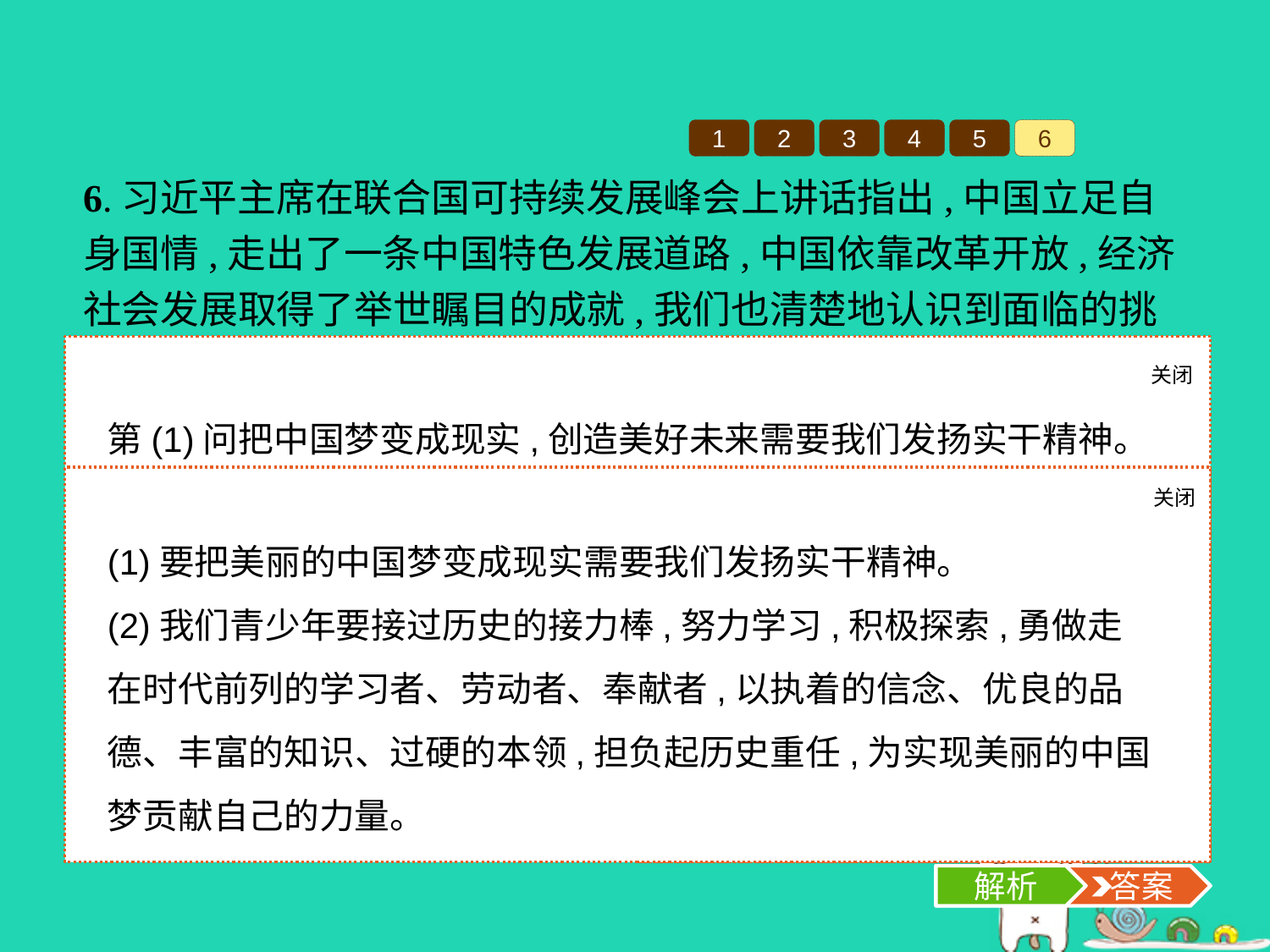

1
2
3
4
5
6
6.习近平主席在联合国可持续发展峰会上讲话指出,中国立足自身国情,走出了一条中国特色发展道路,中国依靠改革开放,经济社会发展取得了举世瞩目的成就,我们也清楚地认识到面临的挑战,下最大决心实现中华民族伟大复兴的中国梦。
(1)要把美丽的中国梦变成现实需要我们发扬什么精神?
(2)少年强则国强。要把美丽的中国梦变成现实需要我们怎么做?

关闭
解析

第(1)问把中国梦变成现实,创造美好未来需要我们发扬实干精神。第(2)问考查青少年实现中国梦的做法,根据教材知识回答即可。

关闭
解析
  答案

(1)要把美丽的中国梦变成现实需要我们发扬实干精神。
(2)我们青少年要接过历史的接力棒,努力学习,积极探索,勇做走在时代前列的学习者、劳动者、奉献者,以执着的信念、优良的品德、丰富的知识、过硬的本领,担负起历史重任,为实现美丽的中国梦贡献自己的力量。
解析
  答案